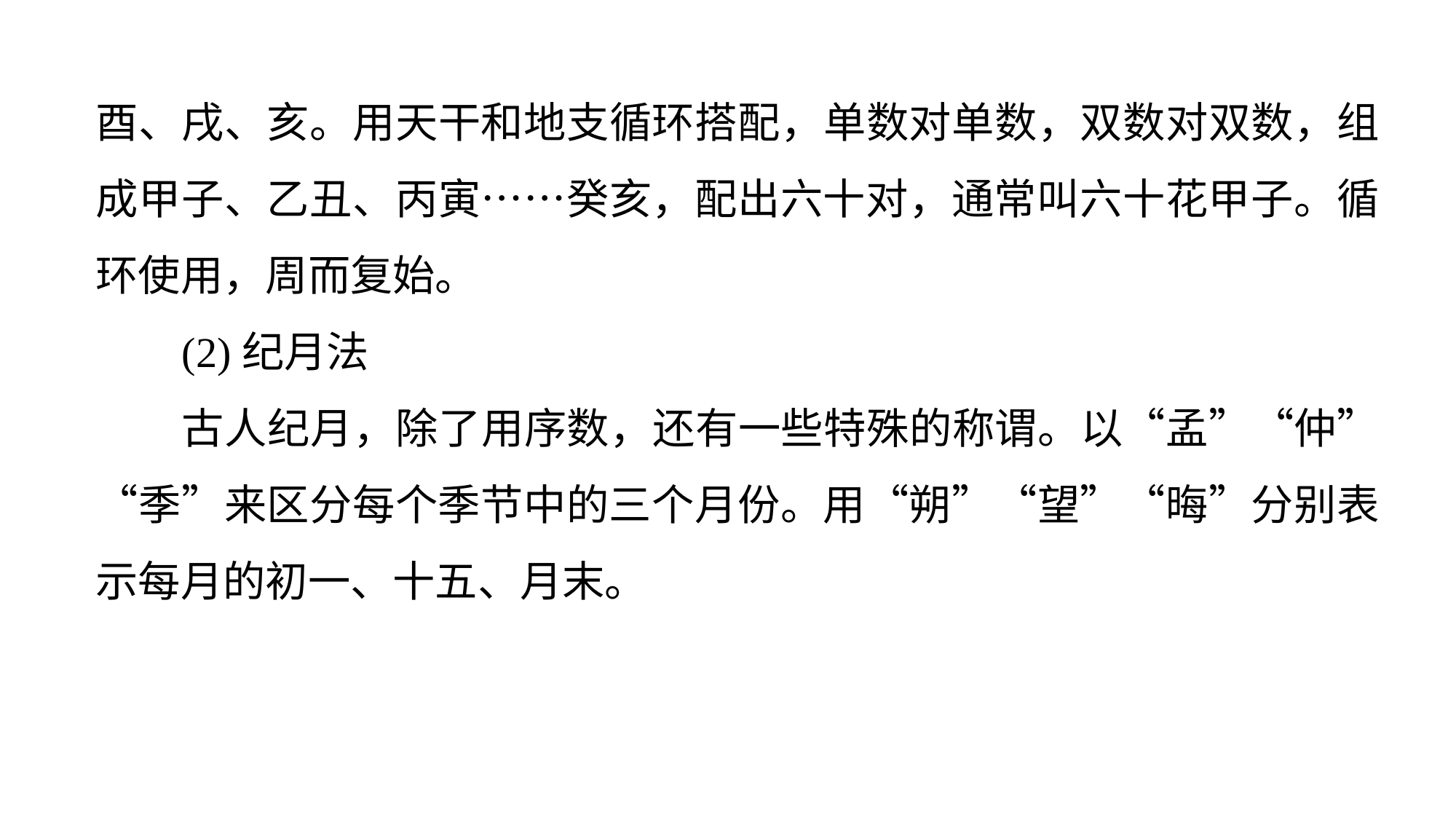

酉、戌、亥。用天干和地支循环搭配，单数对单数，双数对双数，组成甲子、乙丑、丙寅……癸亥，配出六十对，通常叫六十花甲子。循环使用，周而复始。
(2)纪月法
古人纪月，除了用序数，还有一些特殊的称谓。以“孟”“仲”“季”来区分每个季节中的三个月份。用“朔”“望”“晦”分别表示每月的初一、十五、月末。